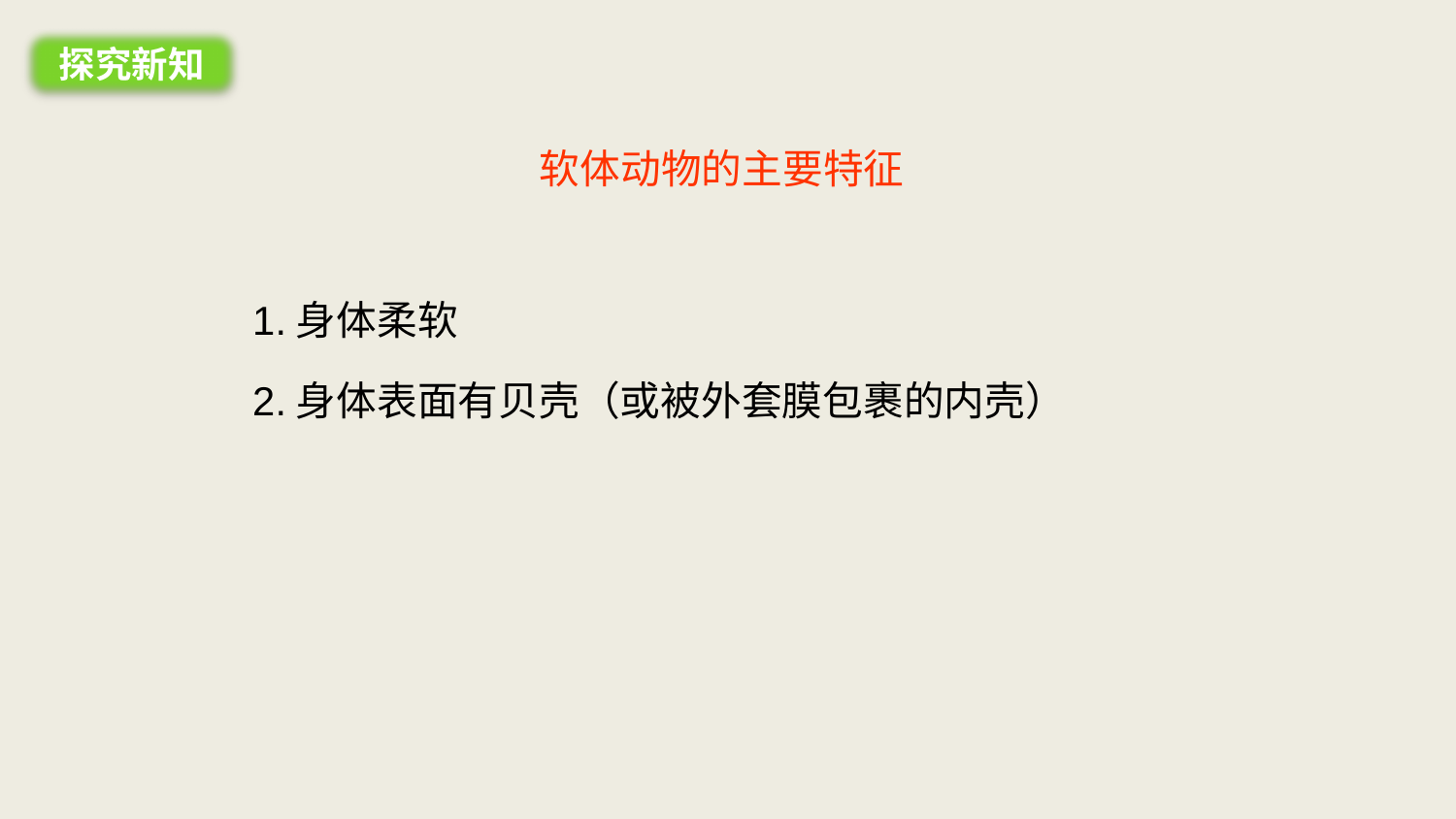

探究新知
# 软体动物的主要特征
1.身体柔软
2.身体表面有贝壳（或被外套膜包裹的内壳）